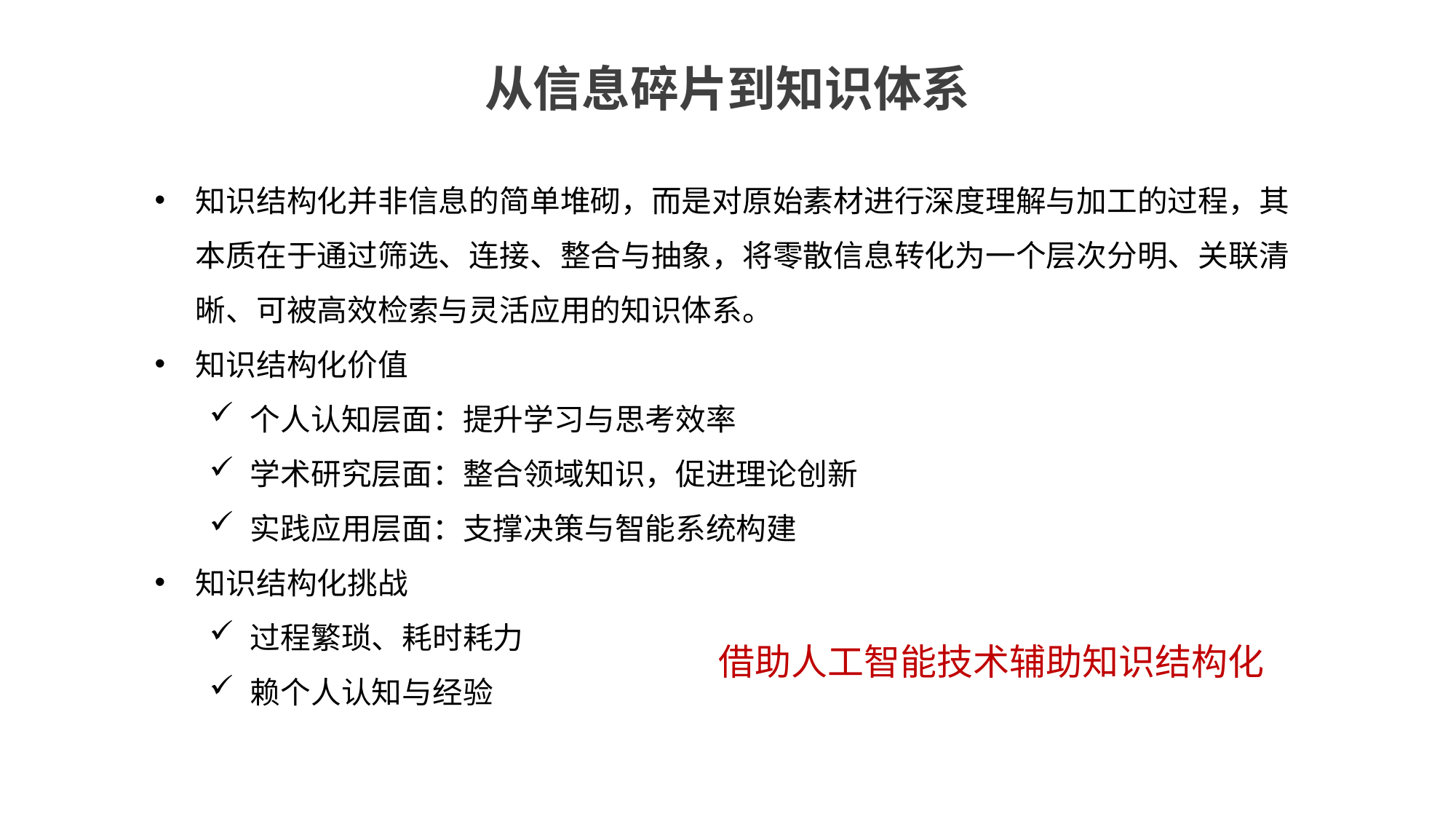

从信息碎片到知识体系
知识结构化并非信息的简单堆砌，而是对原始素材进行深度理解与加工的过程，其本质在于通过筛选、连接、整合与抽象，将零散信息转化为一个层次分明、关联清晰、可被高效检索与灵活应用的知识体系。
知识结构化价值
个人认知层面：提升学习与思考效率
学术研究层面：整合领域知识，促进理论创新
实践应用层面：支撑决策与智能系统构建
知识结构化挑战
过程繁琐、耗时耗力
赖个人认知与经验

借助人工智能技术辅助知识结构化